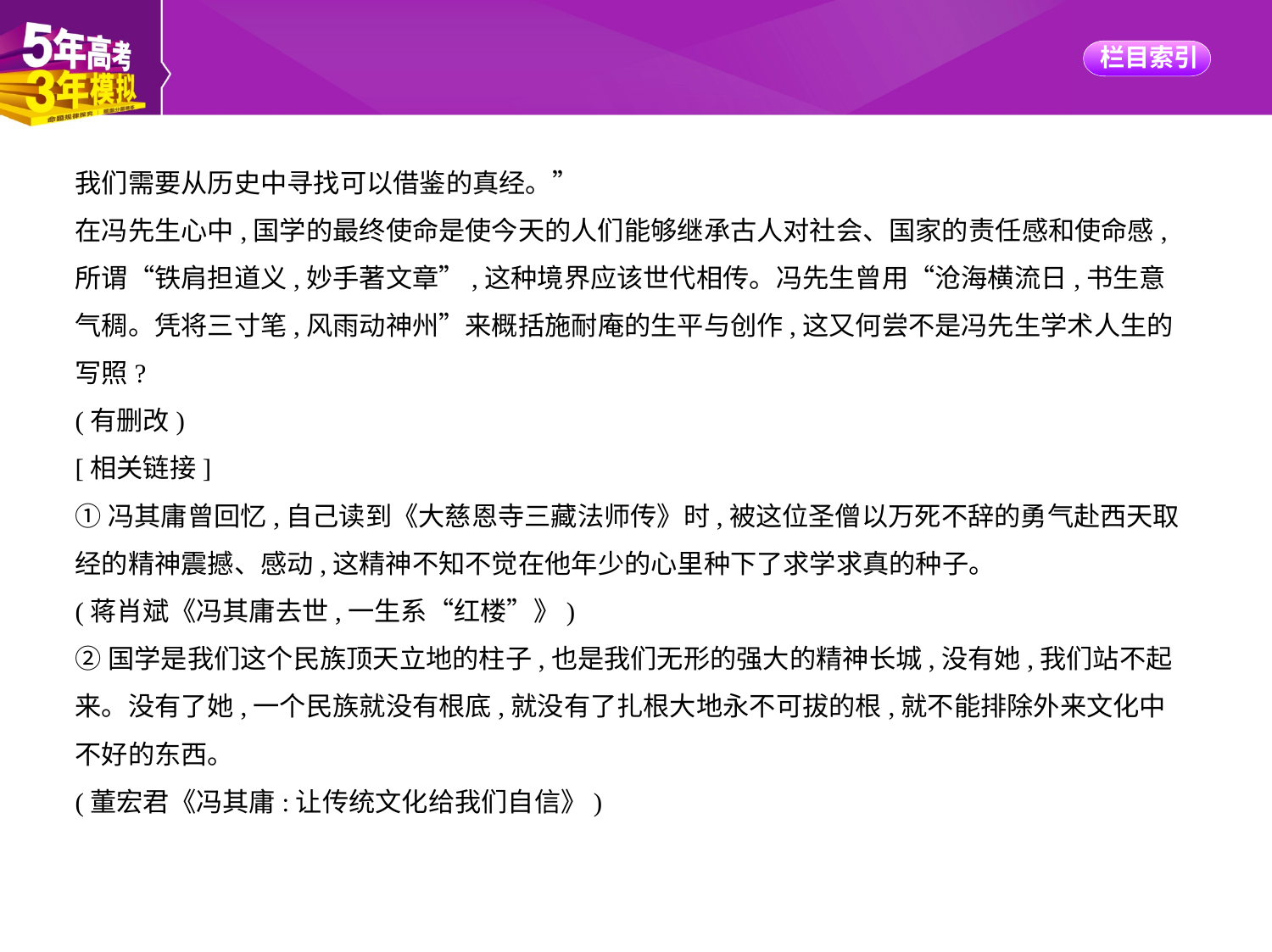

我们需要从历史中寻找可以借鉴的真经。”
在冯先生心中,国学的最终使命是使今天的人们能够继承古人对社会、国家的责任感和使命感,
所谓“铁肩担道义,妙手著文章”,这种境界应该世代相传。冯先生曾用“沧海横流日,书生意
气稠。凭将三寸笔,风雨动神州”来概括施耐庵的生平与创作,这又何尝不是冯先生学术人生的
写照?
(有删改)
[相关链接]
①冯其庸曾回忆,自己读到《大慈恩寺三藏法师传》时,被这位圣僧以万死不辞的勇气赴西天取
经的精神震撼、感动,这精神不知不觉在他年少的心里种下了求学求真的种子。
(蒋肖斌《冯其庸去世,一生系“红楼”》)
②国学是我们这个民族顶天立地的柱子,也是我们无形的强大的精神长城,没有她,我们站不起
来。没有了她,一个民族就没有根底,就没有了扎根大地永不可拔的根,就不能排除外来文化中
不好的东西。
(董宏君《冯其庸:让传统文化给我们自信》)